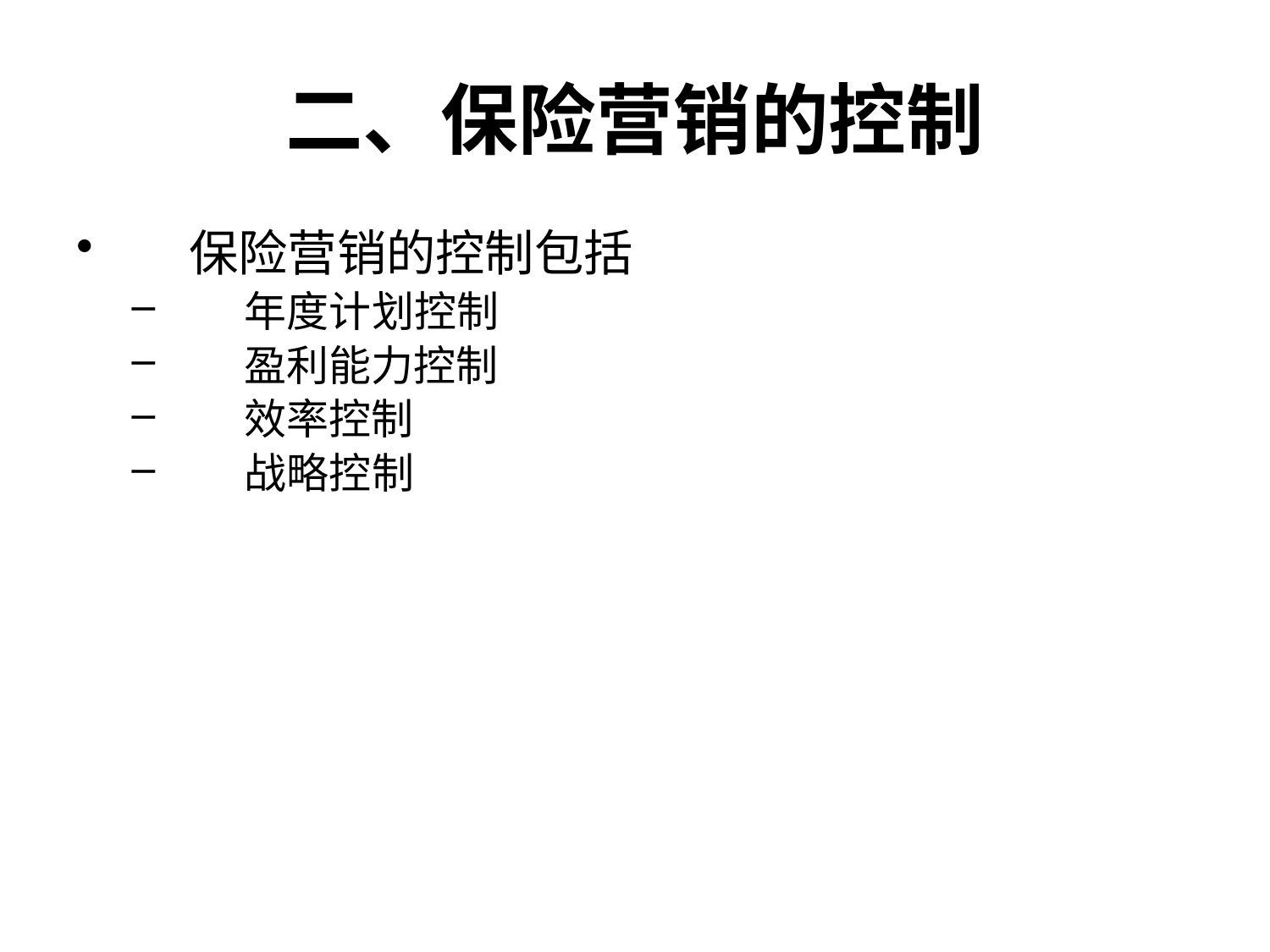

# 二、保险营销的控制
保险营销的控制包括
年度计划控制
盈利能力控制
效率控制
战略控制